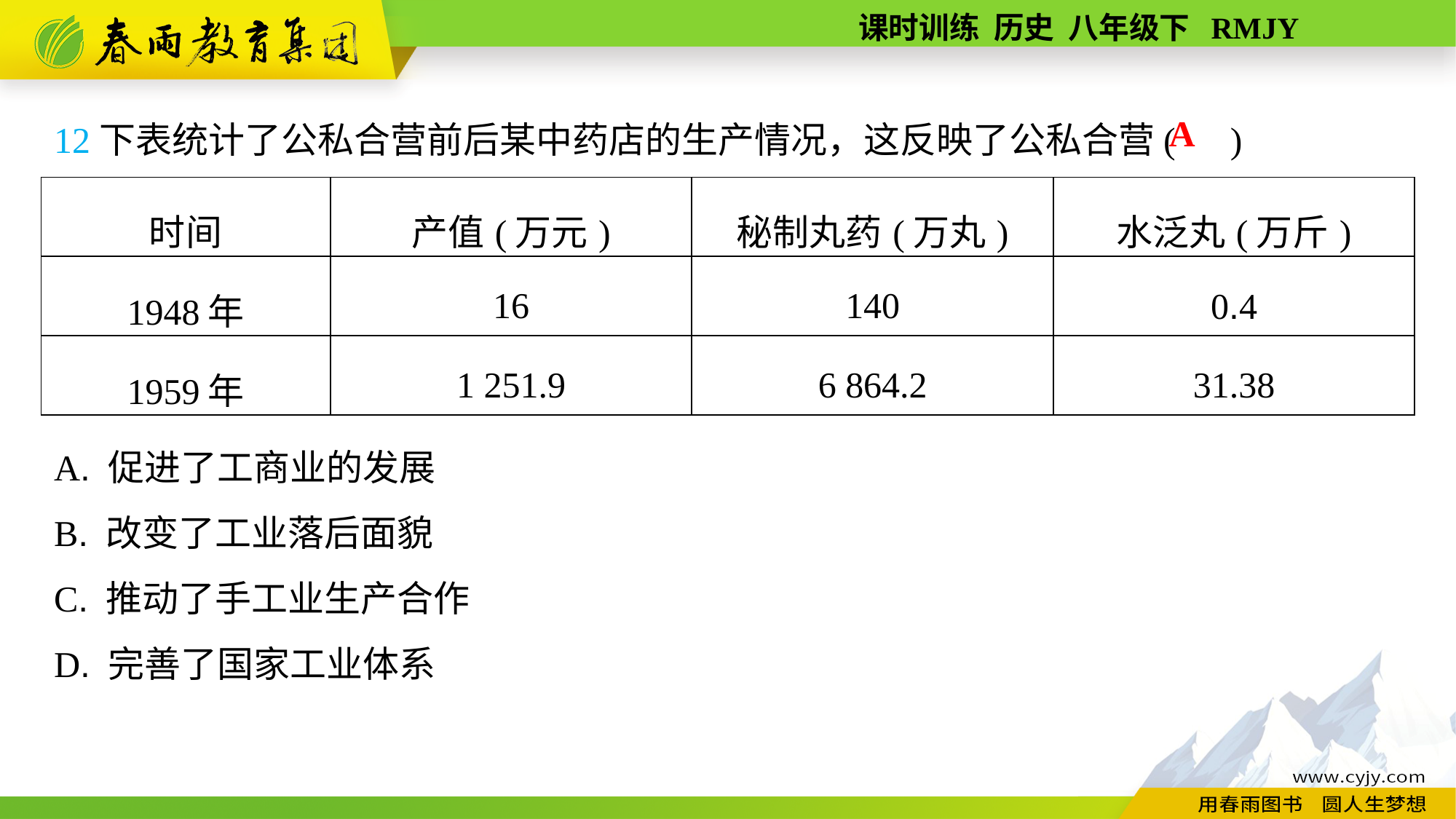

12下表统计了公私合营前后某中药店的生产情况，这反映了公私合营(      )

A. 促进了工商业的发展
B. 改变了工业落后面貌
C. 推动了手工业生产合作
D. 完善了国家工业体系
A
| 时间 | 产值(万元) | 秘制丸药(万丸) | 水泛丸(万斤) |
| --- | --- | --- | --- |
| 1948年 | 16 | 140 | 0.4 |
| 1959年 | 1 251.9 | 6 864.2 | 31.38 |